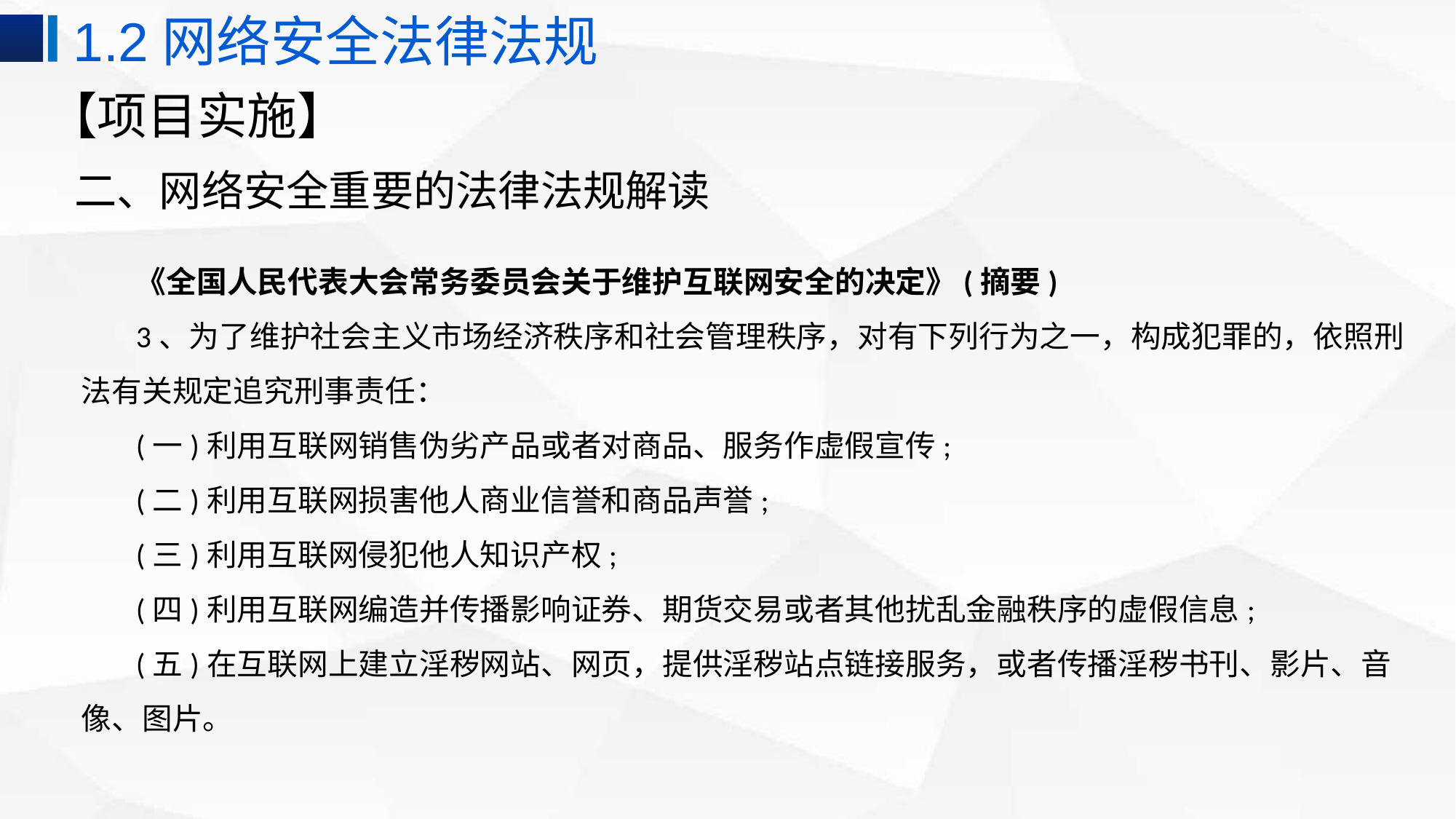

1.2网络安全法律法规

# 【项目实施】
二、网络安全重要的法律法规解读
《全国人民代表大会常务委员会关于维护互联网安全的决定》(摘要)
3、为了维护社会主义市场经济秩序和社会管理秩序，对有下列行为之一，构成犯罪的，依照刑法有关规定追究刑事责任：
(一)利用互联网销售伪劣产品或者对商品、服务作虚假宣传;
(二)利用互联网损害他人商业信誉和商品声誉;
(三)利用互联网侵犯他人知识产权;
(四)利用互联网编造并传播影响证券、期货交易或者其他扰乱金融秩序的虚假信息;
(五)在互联网上建立淫秽网站、网页，提供淫秽站点链接服务，或者传播淫秽书刊、影片、音像、图片。